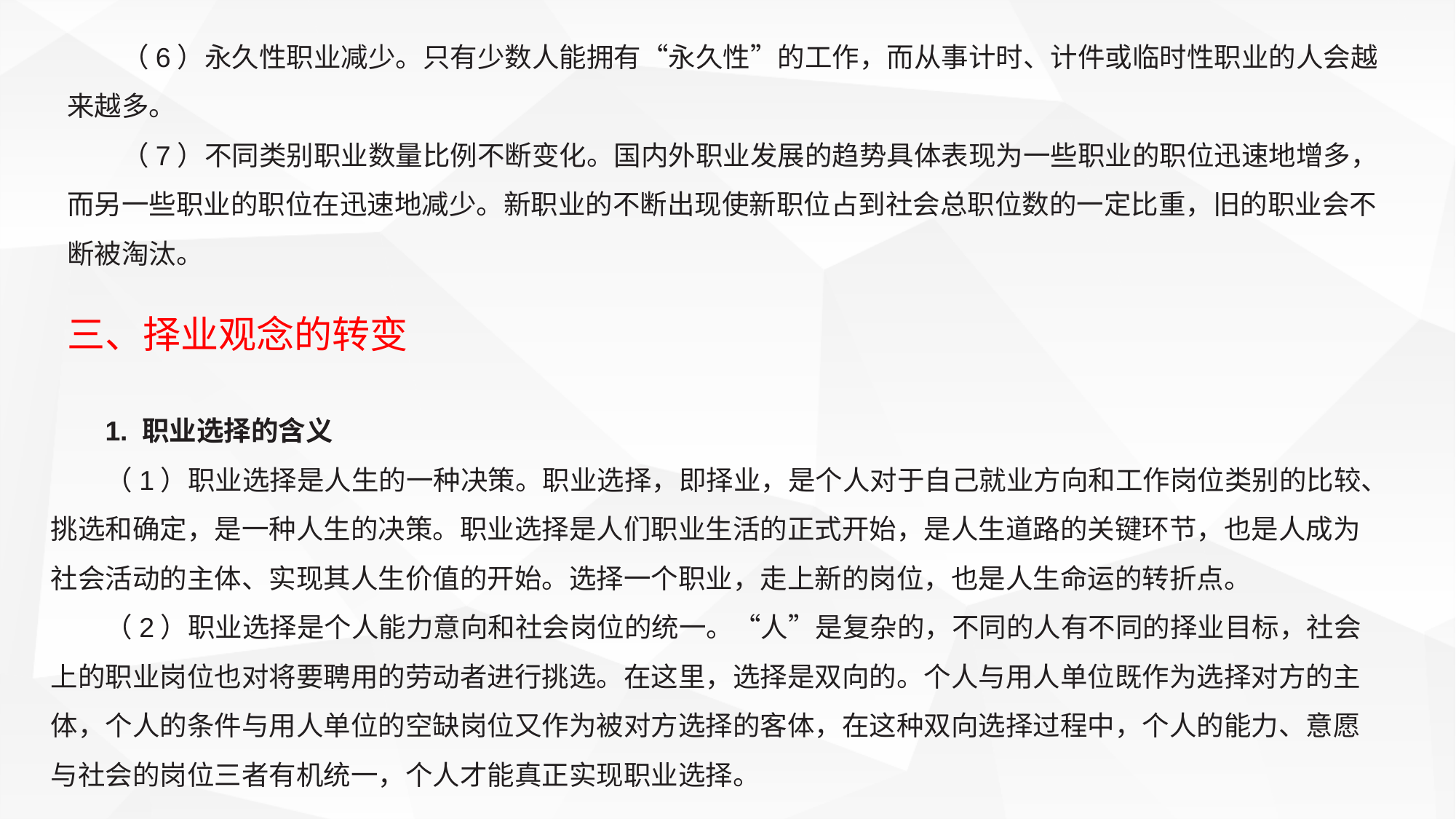

（6）永久性职业减少。只有少数人能拥有“永久性”的工作，而从事计时、计件或临时性职业的人会越来越多。
（7）不同类别职业数量比例不断变化。国内外职业发展的趋势具体表现为一些职业的职位迅速地增多，而另一些职业的职位在迅速地减少。新职业的不断出现使新职位占到社会总职位数的一定比重，旧的职业会不断被淘汰。
三、择业观念的转变
1. 职业选择的含义
（1）职业选择是人生的一种决策。职业选择，即择业，是个人对于自己就业方向和工作岗位类别的比较、挑选和确定，是一种人生的决策。职业选择是人们职业生活的正式开始，是人生道路的关键环节，也是人成为社会活动的主体、实现其人生价值的开始。选择一个职业，走上新的岗位，也是人生命运的转折点。
（2）职业选择是个人能力意向和社会岗位的统一。“人”是复杂的，不同的人有不同的择业目标，社会上的职业岗位也对将要聘用的劳动者进行挑选。在这里，选择是双向的。个人与用人单位既作为选择对方的主体，个人的条件与用人单位的空缺岗位又作为被对方选择的客体，在这种双向选择过程中，个人的能力、意愿与社会的岗位三者有机统一，个人才能真正实现职业选择。